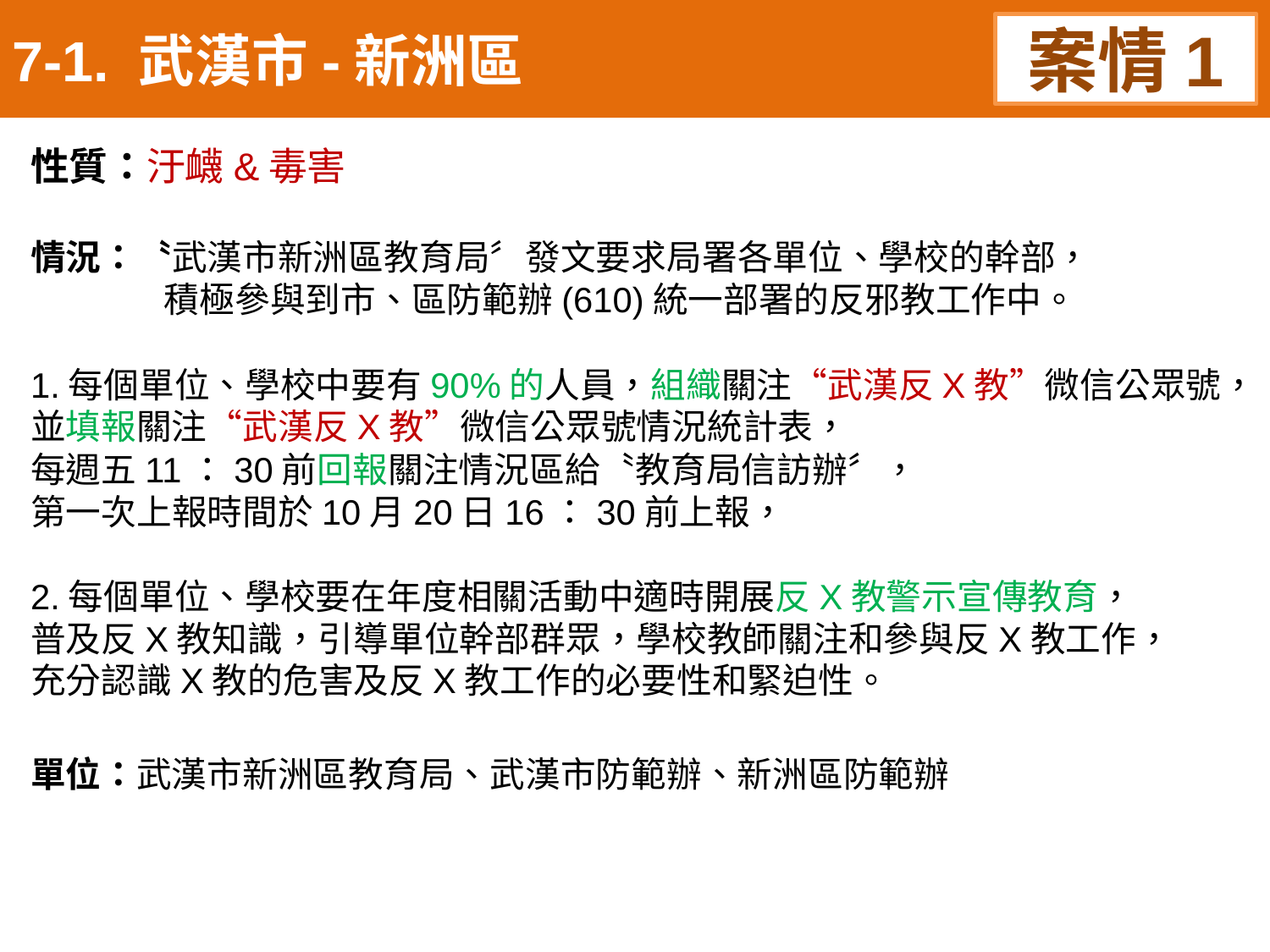

7-1. 武漢市-新洲區
案情1

性質：汙衊&毒害

情況：〝武漢市新洲區教育局〞發文要求局署各單位、學校的幹部，
                積極參與到市、區防範辦(610)統一部署的反邪教工作中。

1.每個單位、學校中要有90%的人員，組織關注“武漢反X教”微信公眾號，並填報關注“武漢反X教”微信公眾號情況統計表，
每週五11：30前回報關注情況區給〝教育局信訪辦〞，
第一次上報時間於10月20日16：30前上報，

2.每個單位、學校要在年度相關活動中適時開展反X教警示宣傳教育，
普及反X教知識，引導單位幹部群眾，學校教師關注和參與反X教工作，
充分認識X教的危害及反X教工作的必要性和緊迫性。

單位：武漢市新洲區教育局、武漢市防範辦、新洲區防範辦